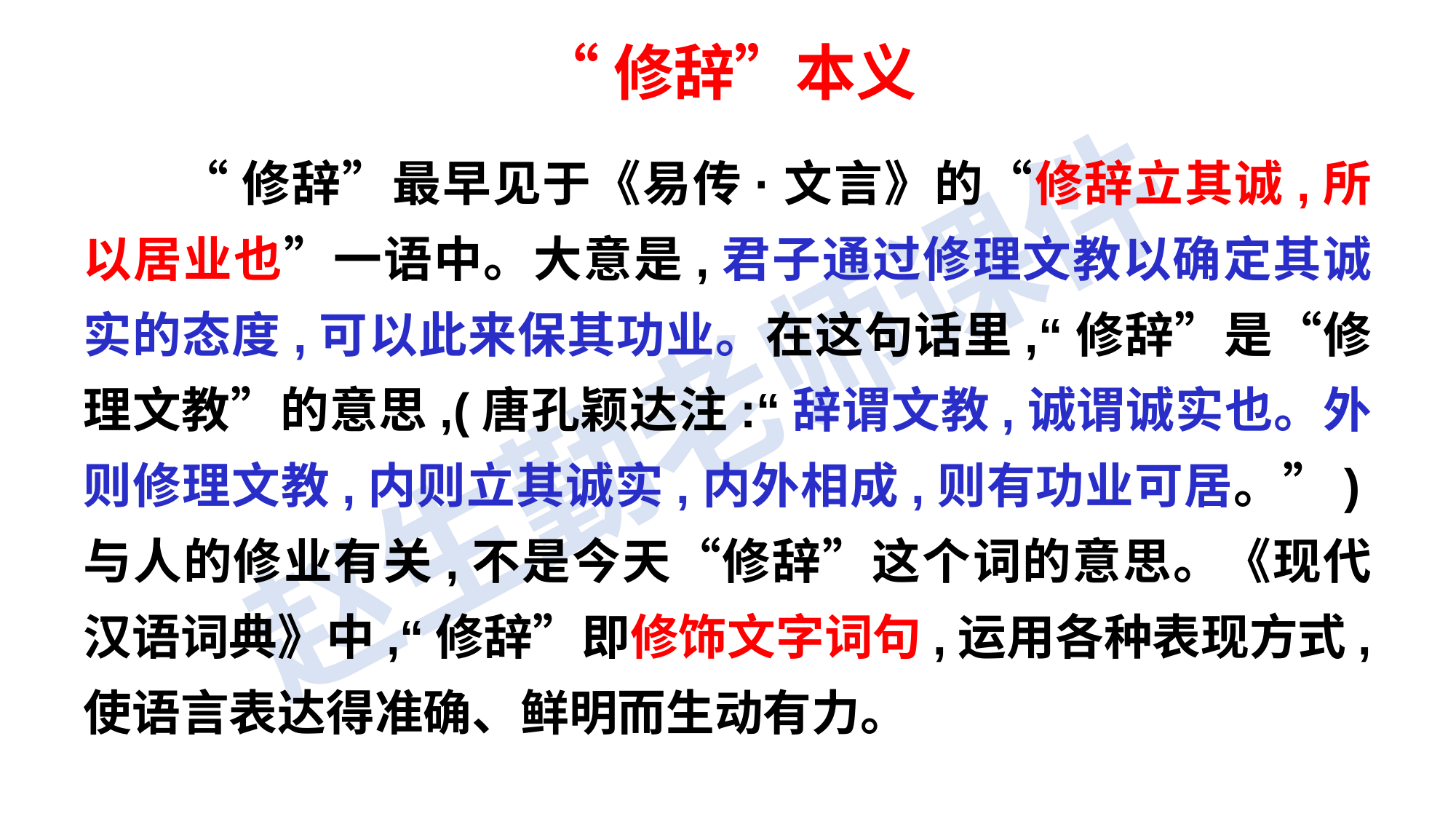

“修辞”本义
“修辞”最早见于《易传·文言》的“修辞立其诚,所以居业也”一语中。大意是,君子通过修理文教以确定其诚实的态度,可以此来保其功业。在这句话里,“修辞”是“修理文教”的意思,(唐孔颖达注:“辞谓文教,诚谓诚实也。外则修理文教,内则立其诚实,内外相成,则有功业可居。”)与人的修业有关,不是今天“修辞”这个词的意思。《现代汉语词典》中,“修辞”即修饰文字词句,运用各种表现方式,使语言表达得准确、鲜明而生动有力。